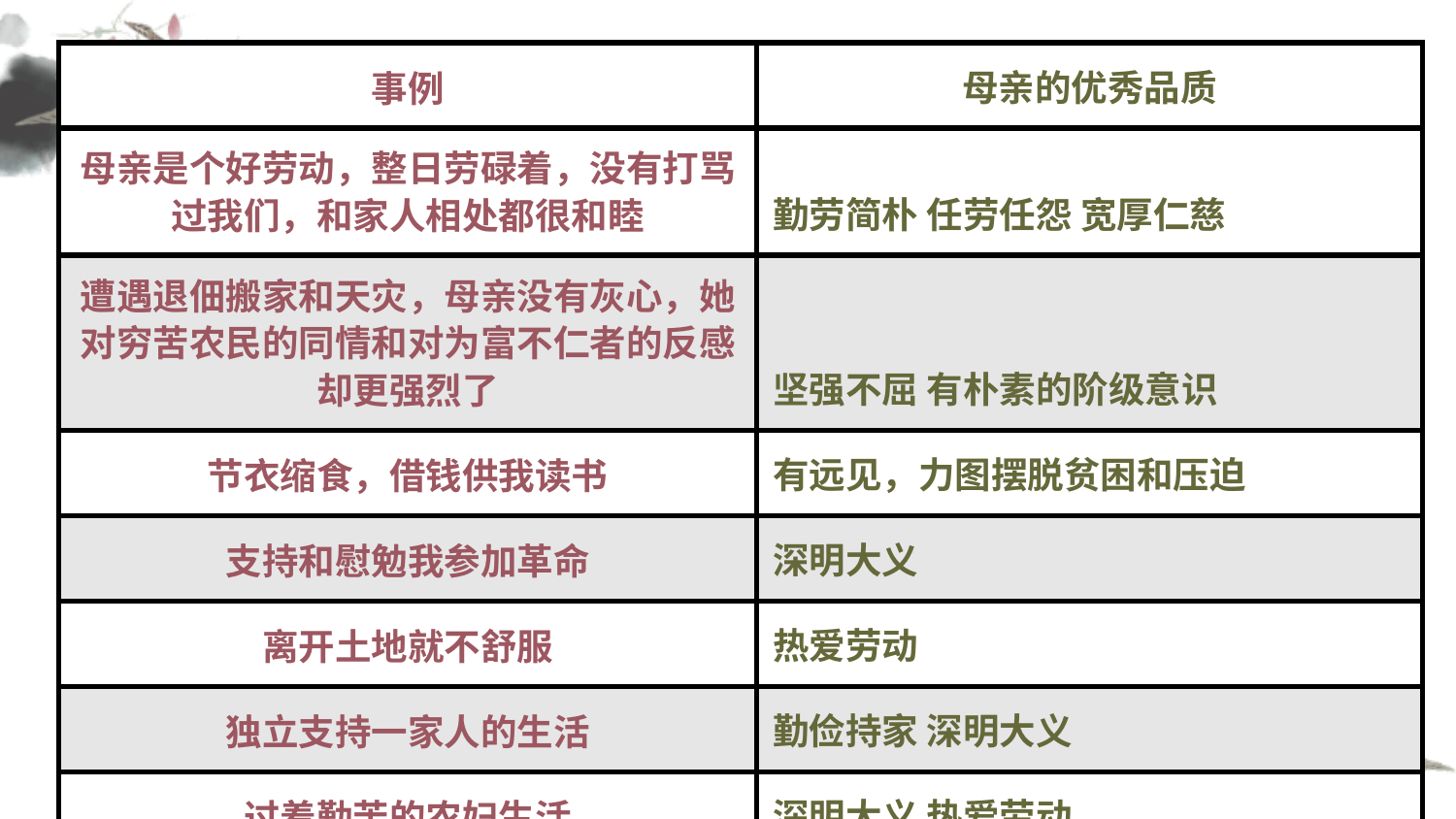

| 事例 | 母亲的优秀品质 |
| --- | --- |
| 母亲是个好劳动，整日劳碌着，没有打骂过我们，和家人相处都很和睦 | 勤劳简朴 任劳任怨 宽厚仁慈 |
| 遭遇退佃搬家和天灾，母亲没有灰心，她对穷苦农民的同情和对为富不仁者的反感却更强烈了 | 坚强不屈 有朴素的阶级意识 |
| 节衣缩食，借钱供我读书 | 有远见，力图摆脱贫困和压迫 |
| 支持和慰勉我参加革命 | 深明大义 |
| 离开土地就不舒服 | 热爱劳动 |
| 独立支持一家人的生活 | 勤俭持家 深明大义 |
| 过着勤苦的农妇生活 | 深明大义 热爱劳动 |